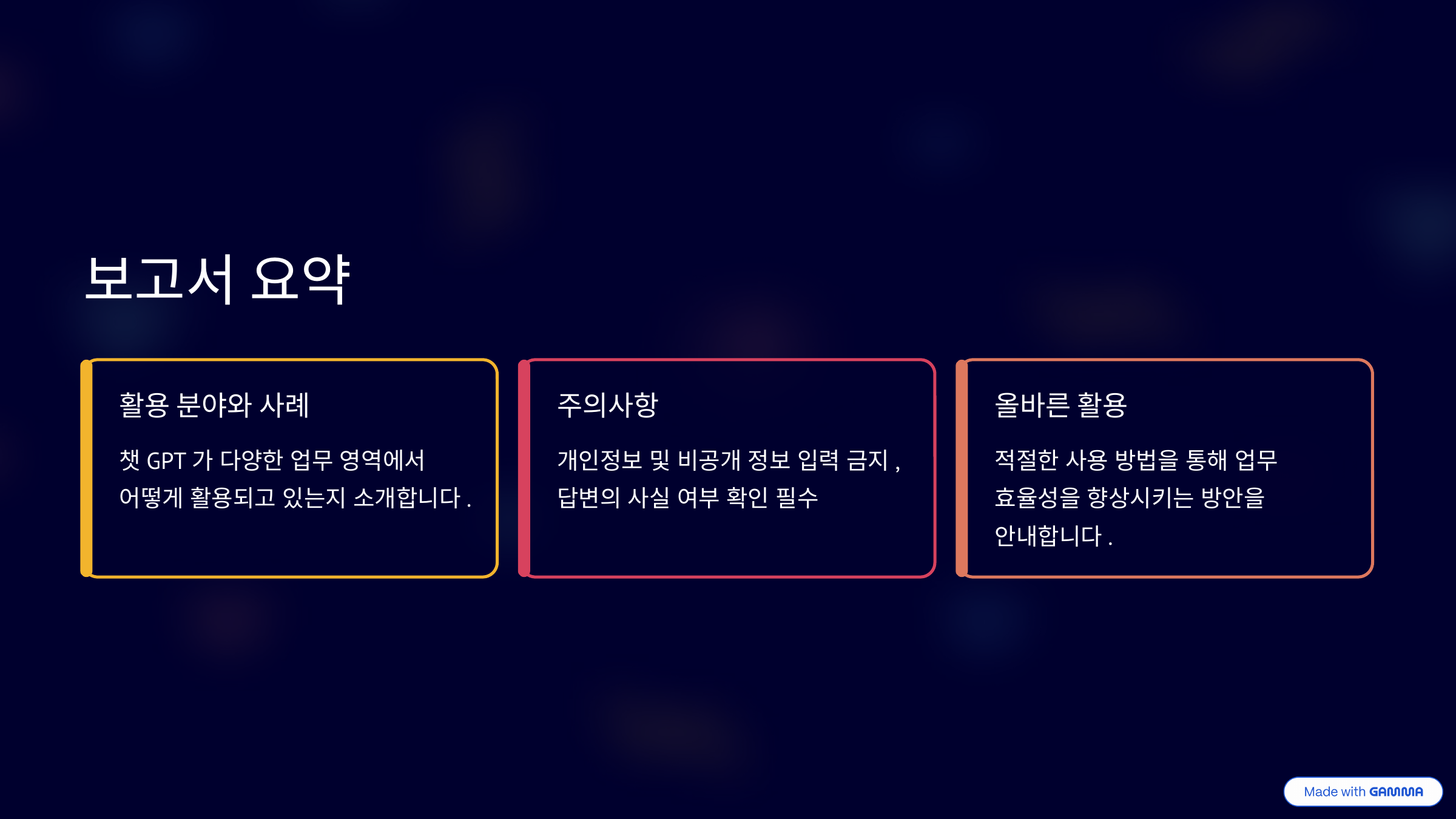

보고서 요약

활용 분야와 사례
주의사항
올바른 활용
챗GPT가 다양한 업무 영역에서 어떻게 활용되고 있는지 소개합니다.
개인정보 및 비공개 정보 입력 금지, 답변의 사실 여부 확인 필수
적절한 사용 방법을 통해 업무 효율성을 향상시키는 방안을 안내합니다.